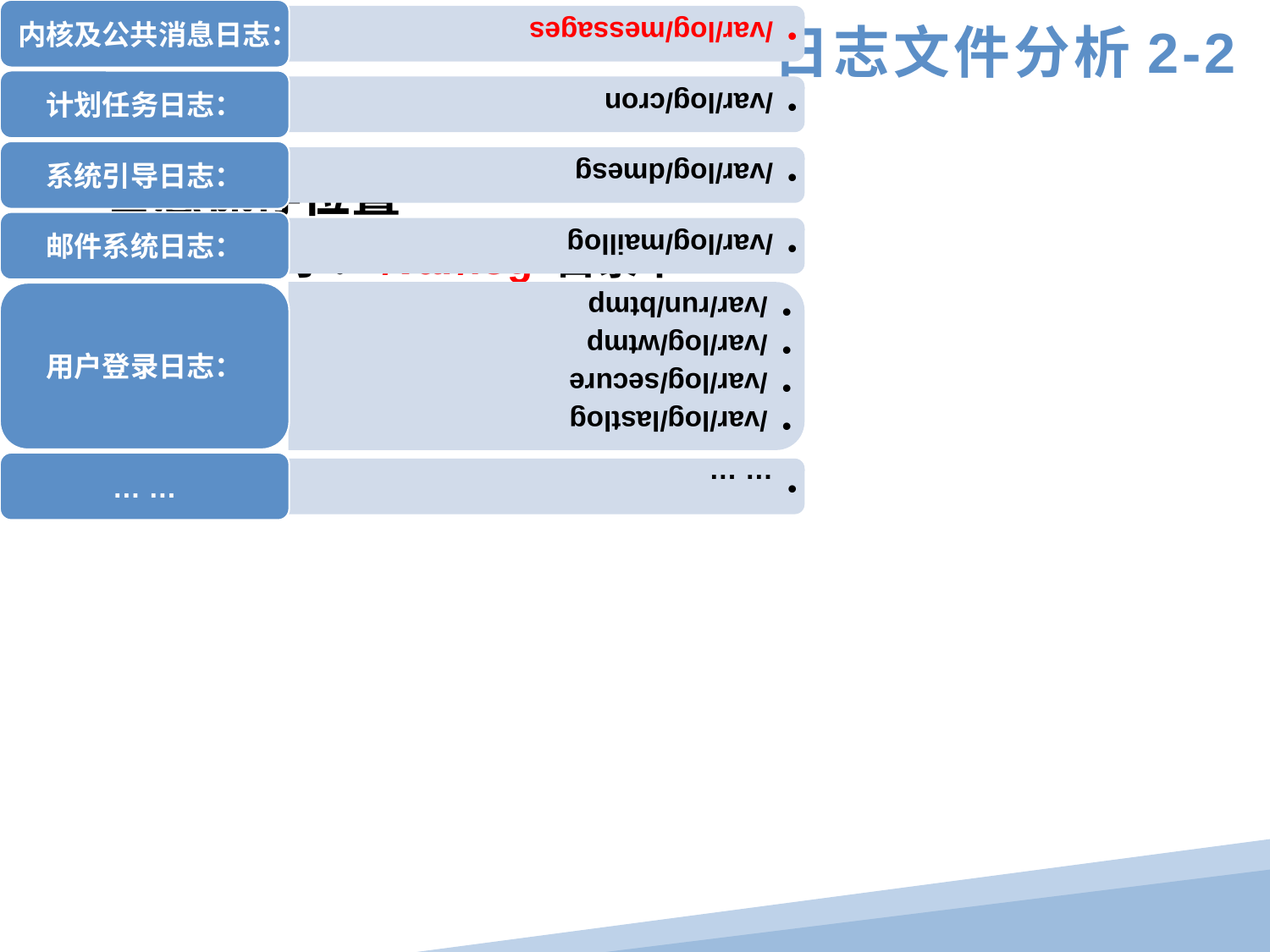

日志文件分析2-2
日志保存位置
默认位于：/var/log 目录下
主要日志文件介绍
/var/log/messages
内核及公共消息日志：
/var/log/cron
计划任务日志：
/var/log/dmesg
系统引导日志：
/var/log/maillog
邮件系统日志：
/var/log/lastlog
/var/log/secure
/var/log/wtmp
/var/run/btmp
用户登录日志：
… …
… …